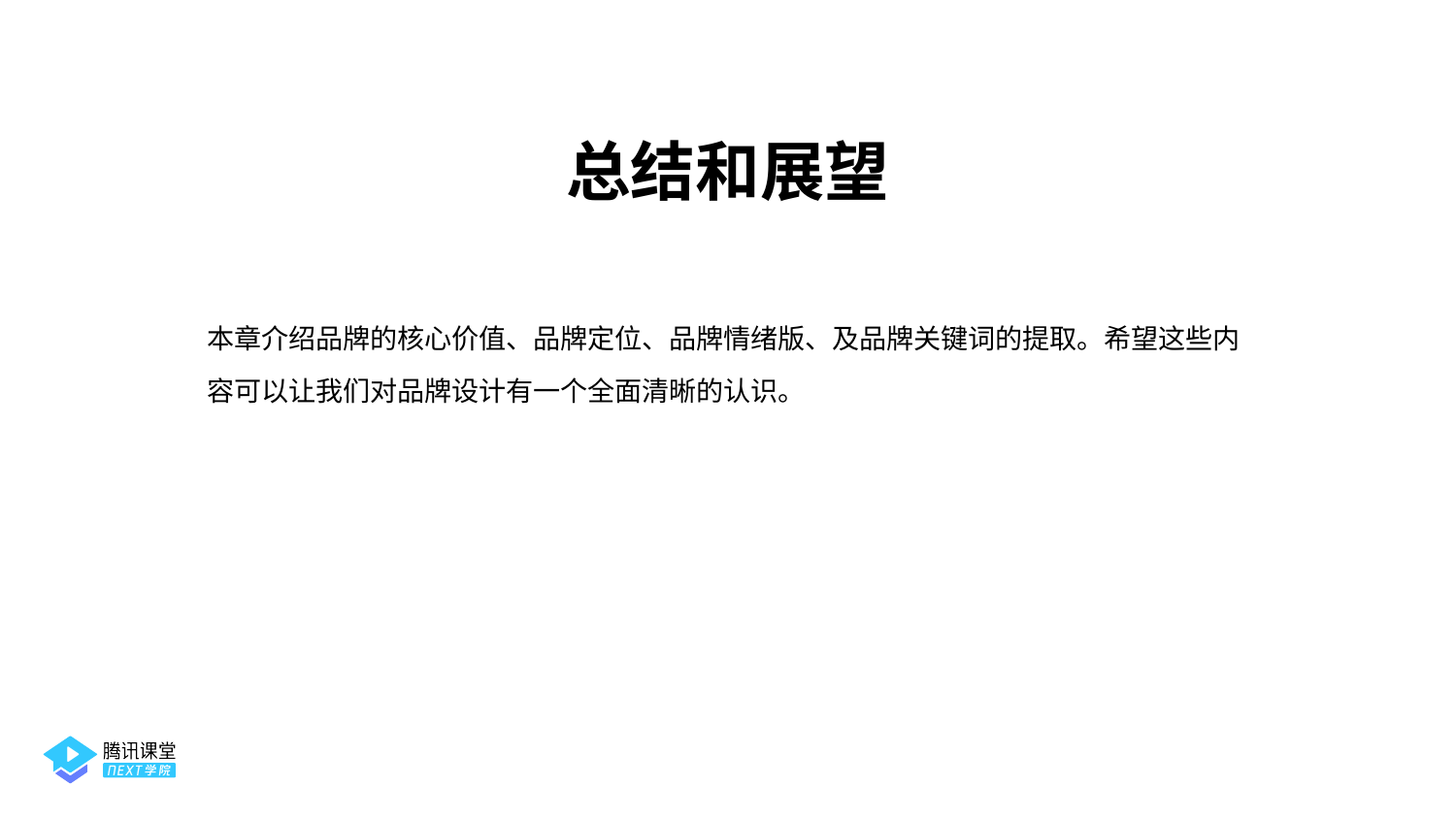

总结和展望
本章介绍品牌的核心价值、品牌定位、品牌情绪版、及品牌关键词的提取。希望这些内容可以让我们对品牌设计有一个全面清晰的认识。